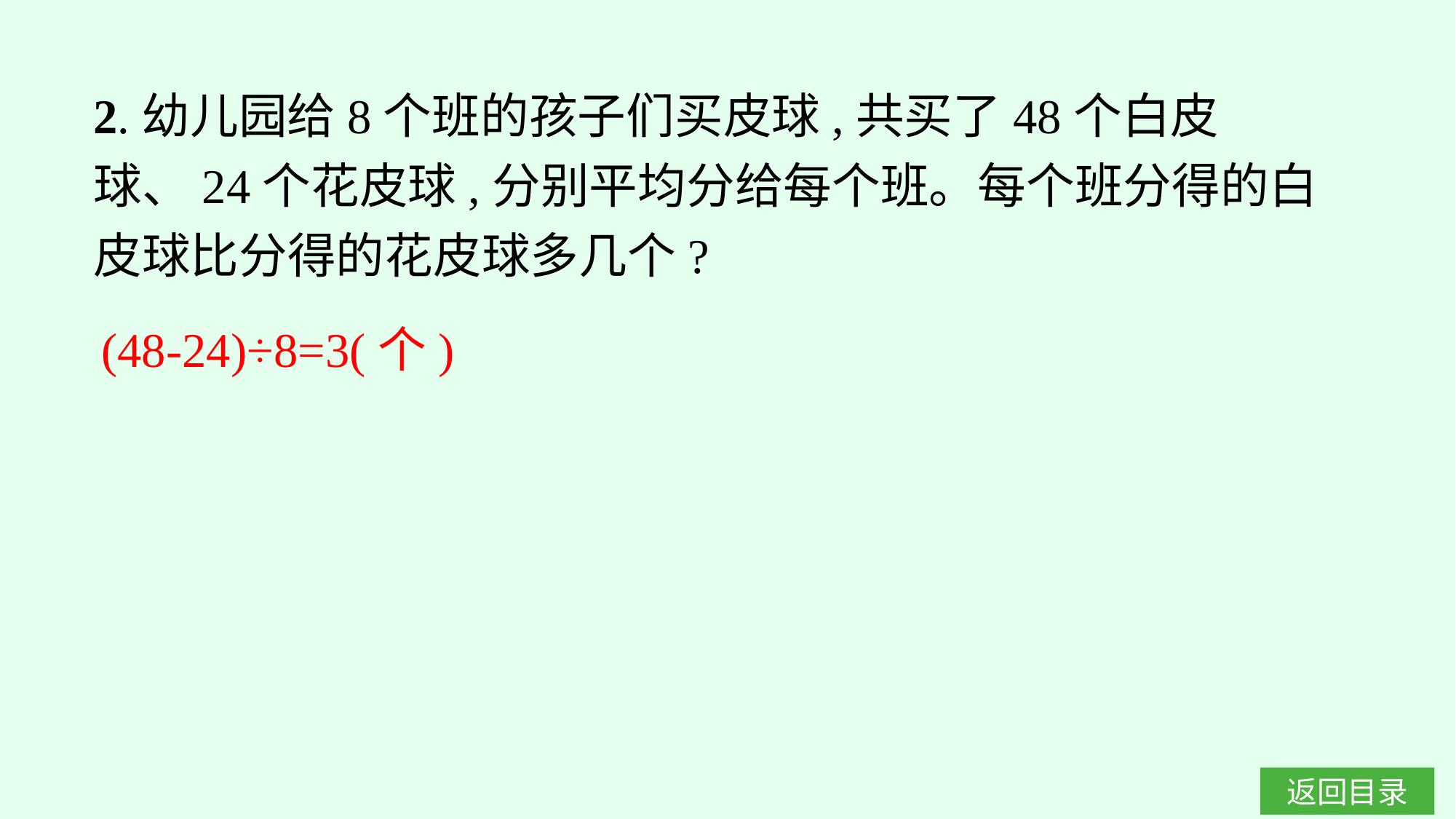

2.幼儿园给8个班的孩子们买皮球,共买了48个白皮球、24个花皮球,分别平均分给每个班。每个班分得的白皮球比分得的花皮球多几个?
(48-24)÷8=3(个)